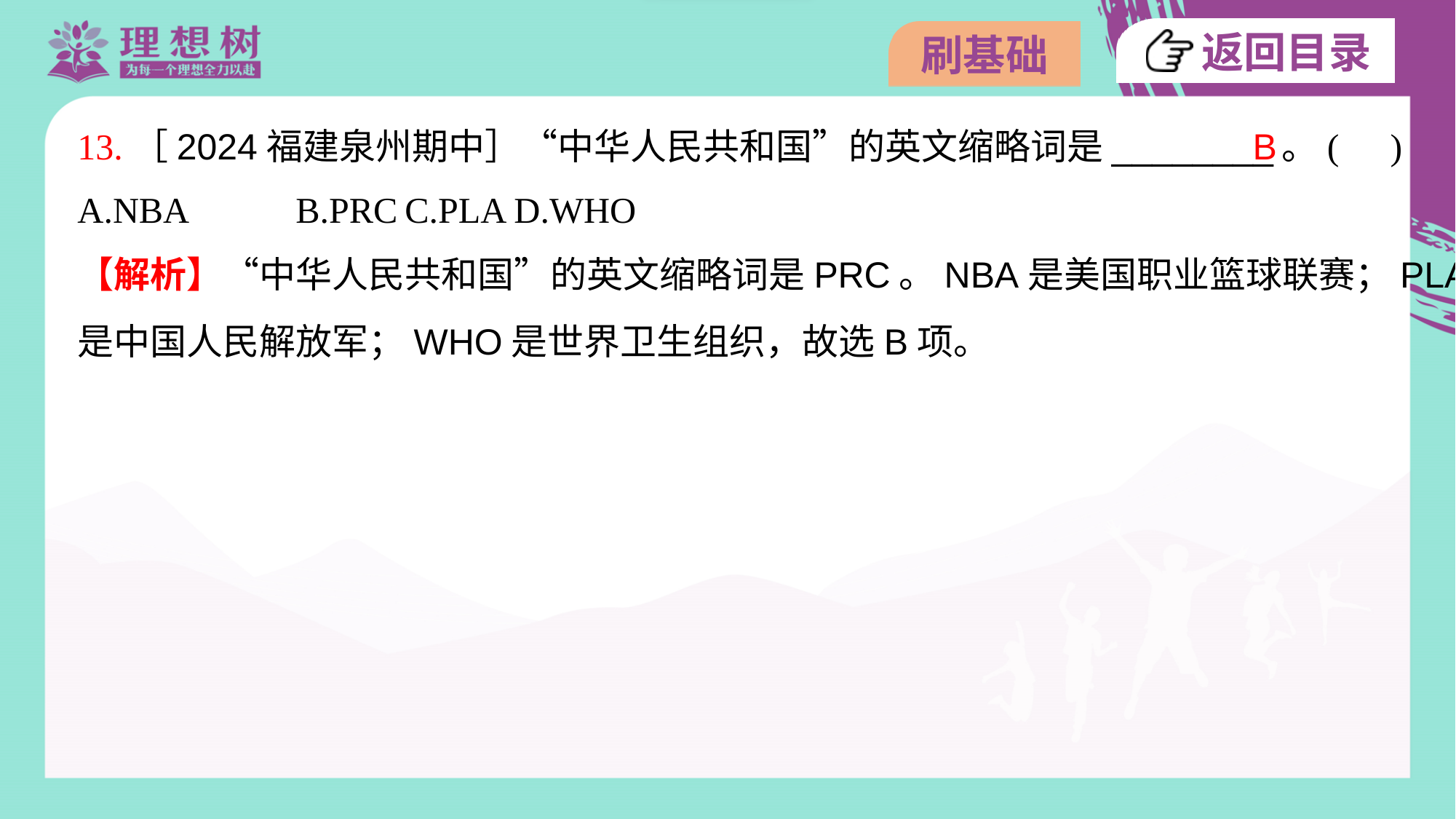

13.［2024福建泉州期中］“中华人民共和国”的英文缩略词是________。(     )
B
A.NBA	B.PRC	C.PLA	D.WHO
【解析】“中华人民共和国”的英文缩略词是PRC。NBA是美国职业篮球联赛；PLA
是中国人民解放军；WHO是世界卫生组织，故选B项。